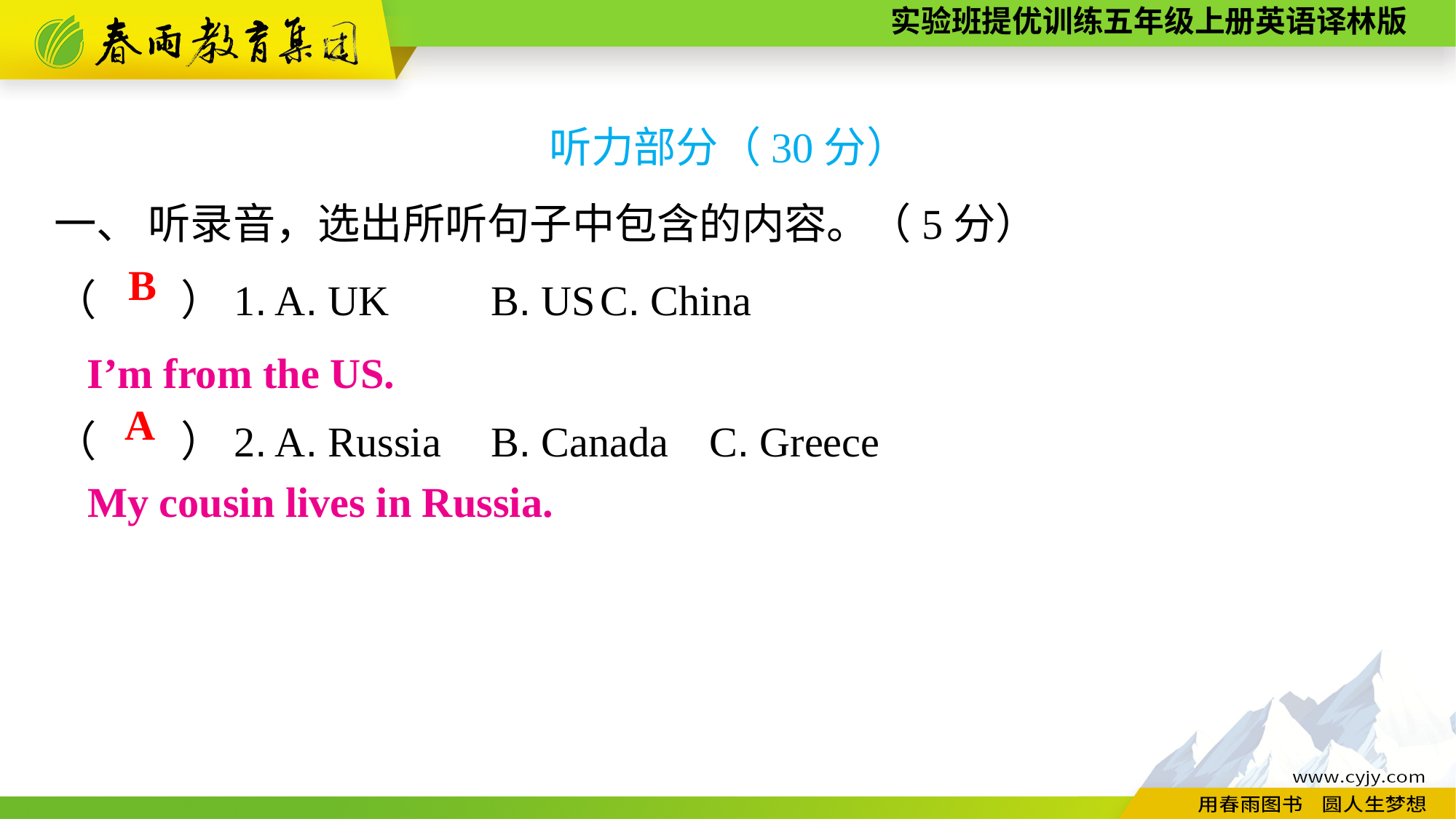

听力部分（30分）
一、 听录音，选出所听句子中包含的内容。（5分）
（　　）1. A. UK	B. US	C. China

（　　）2. A. Russia	B. Canada	C. Greece
B
I’m from the US.
A
My cousin lives in Russia.